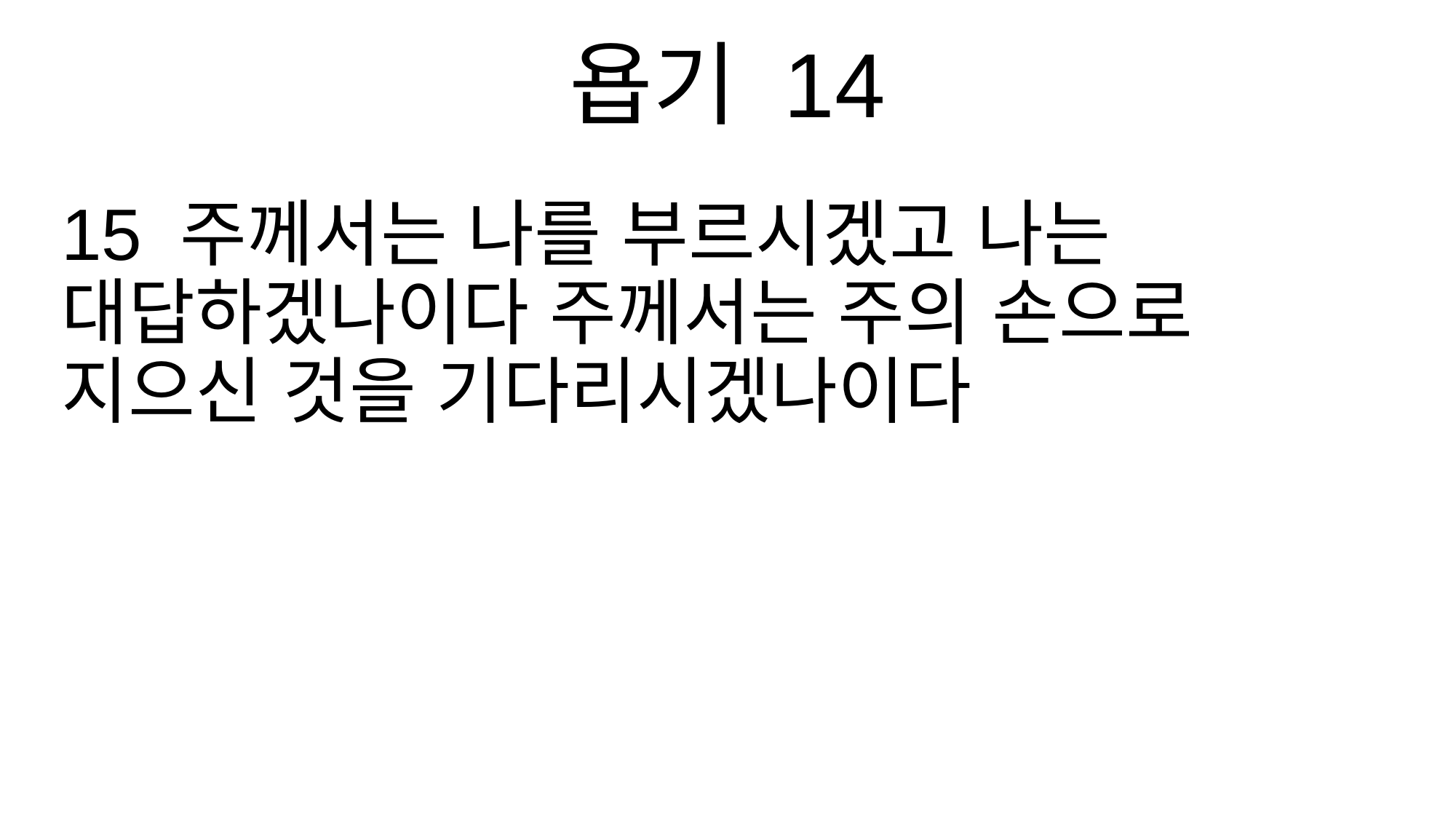

욥기 14
15 주께서는 나를 부르시겠고 나는 대답하겠나이다 주께서는 주의 손으로 지으신 것을 기다리시겠나이다